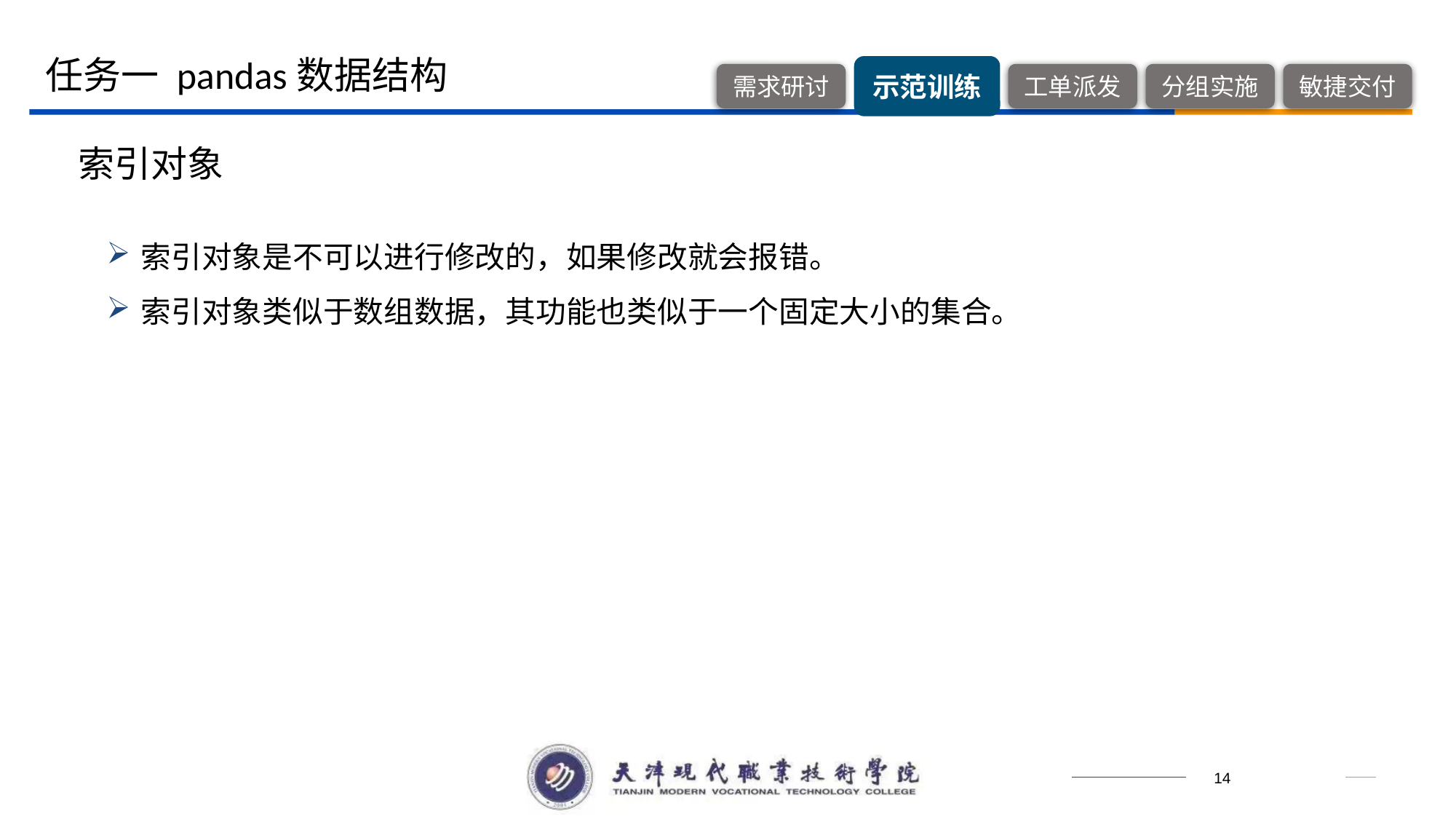

任务一 pandas数据结构

索引对象
索引对象是不可以进行修改的，如果修改就会报错。
索引对象类似于数组数据，其功能也类似于一个固定大小的集合。